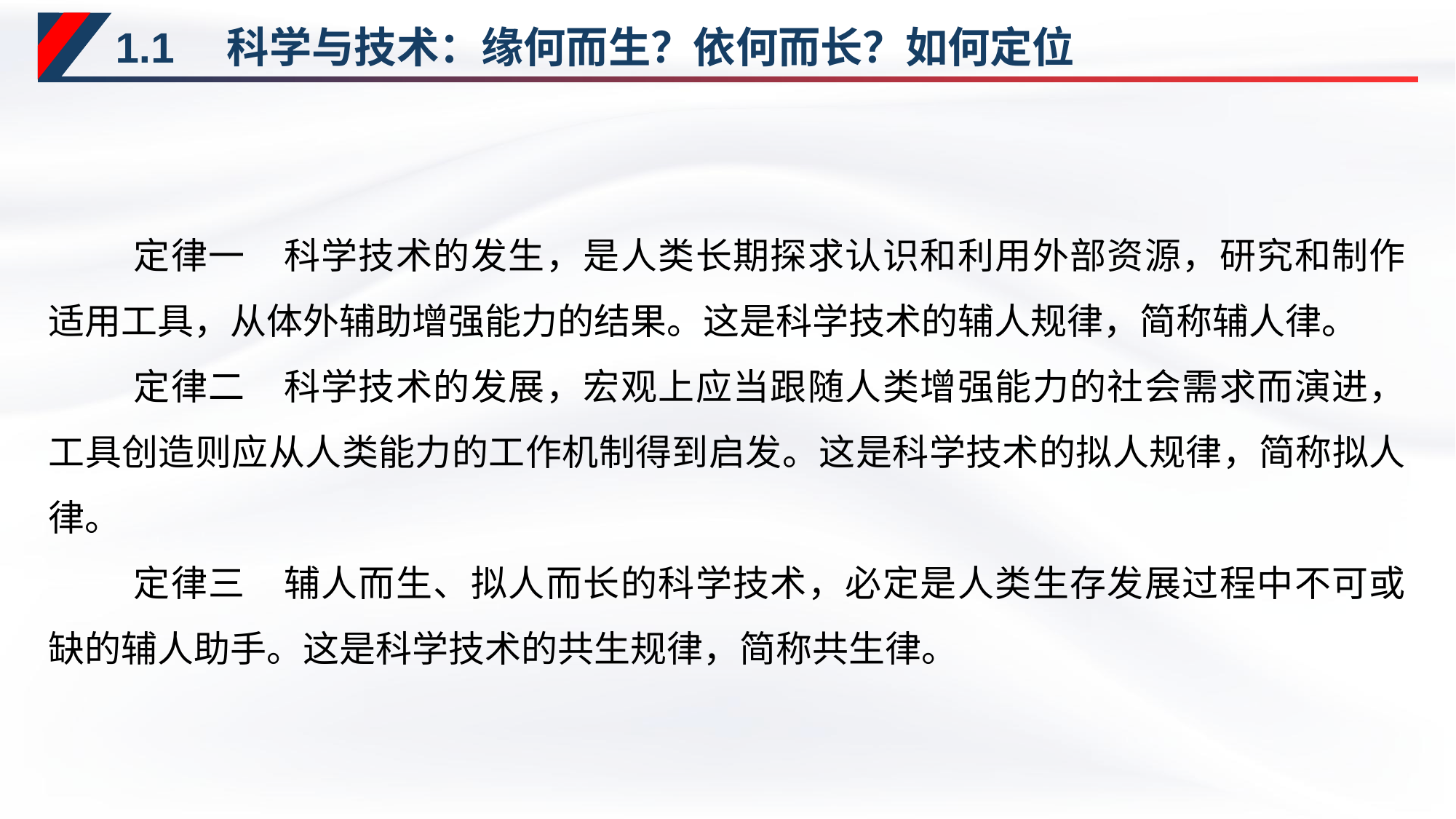

# 1.1　科学与技术：缘何而生？依何而长？如何定位
定律一　科学技术的发生，是人类长期探求认识和利用外部资源，研究和制作适用工具，从体外辅助增强能力的结果。这是科学技术的辅人规律，简称辅人律。
定律二　科学技术的发展，宏观上应当跟随人类增强能力的社会需求而演进，工具创造则应从人类能力的工作机制得到启发。这是科学技术的拟人规律，简称拟人律。
定律三　辅人而生、拟人而长的科学技术，必定是人类生存发展过程中不可或缺的辅人助手。这是科学技术的共生规律，简称共生律。